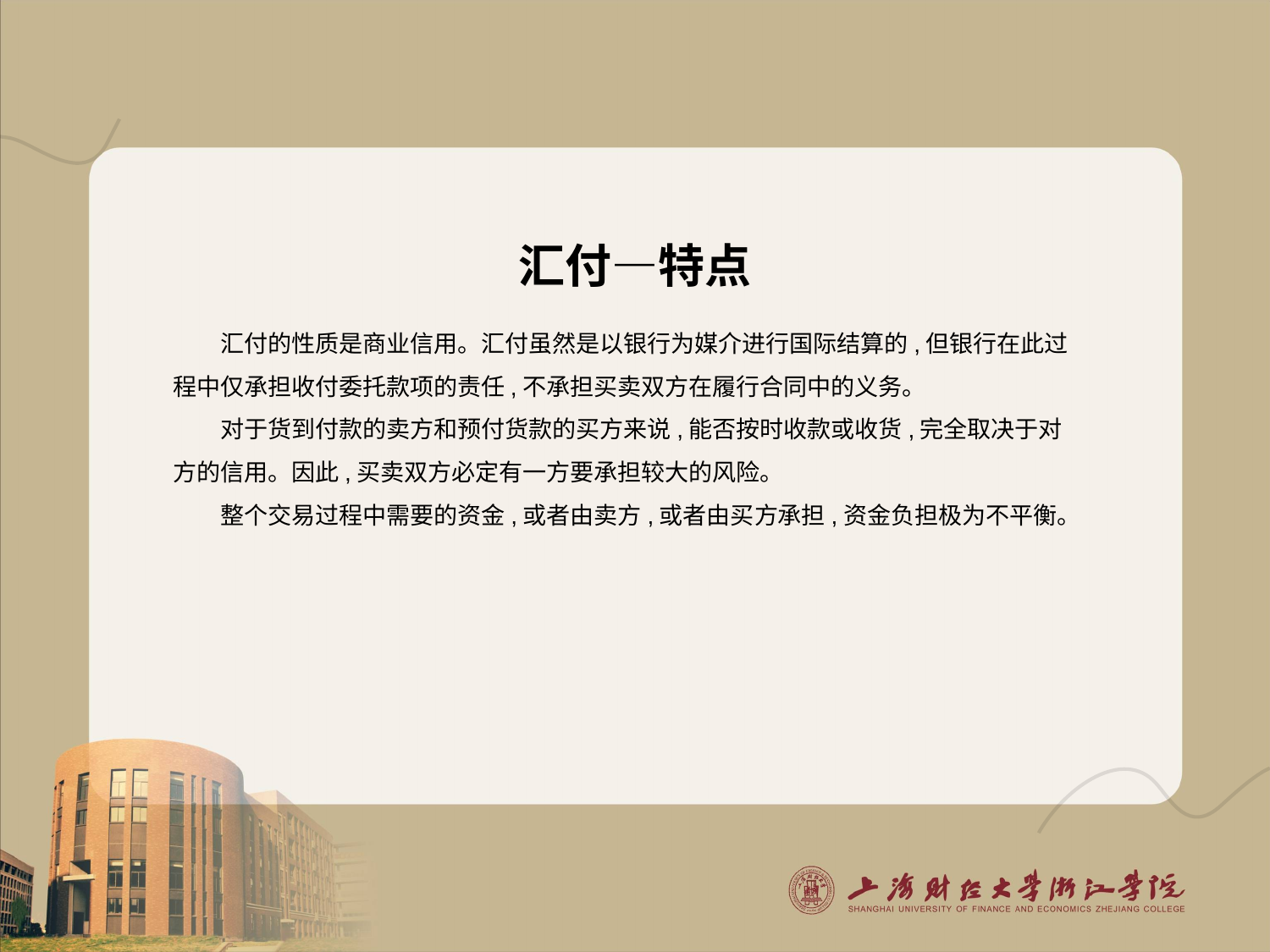

# 汇付—特点
汇付的性质是商业信用。汇付虽然是以银行为媒介进行国际结算的,但银行在此过程中仅承担收付委托款项的责任,不承担买卖双方在履行合同中的义务。
对于货到付款的卖方和预付货款的买方来说,能否按时收款或收货,完全取决于对方的信用。因此,买卖双方必定有一方要承担较大的风险。
整个交易过程中需要的资金,或者由卖方,或者由买方承担,资金负担极为不平衡。